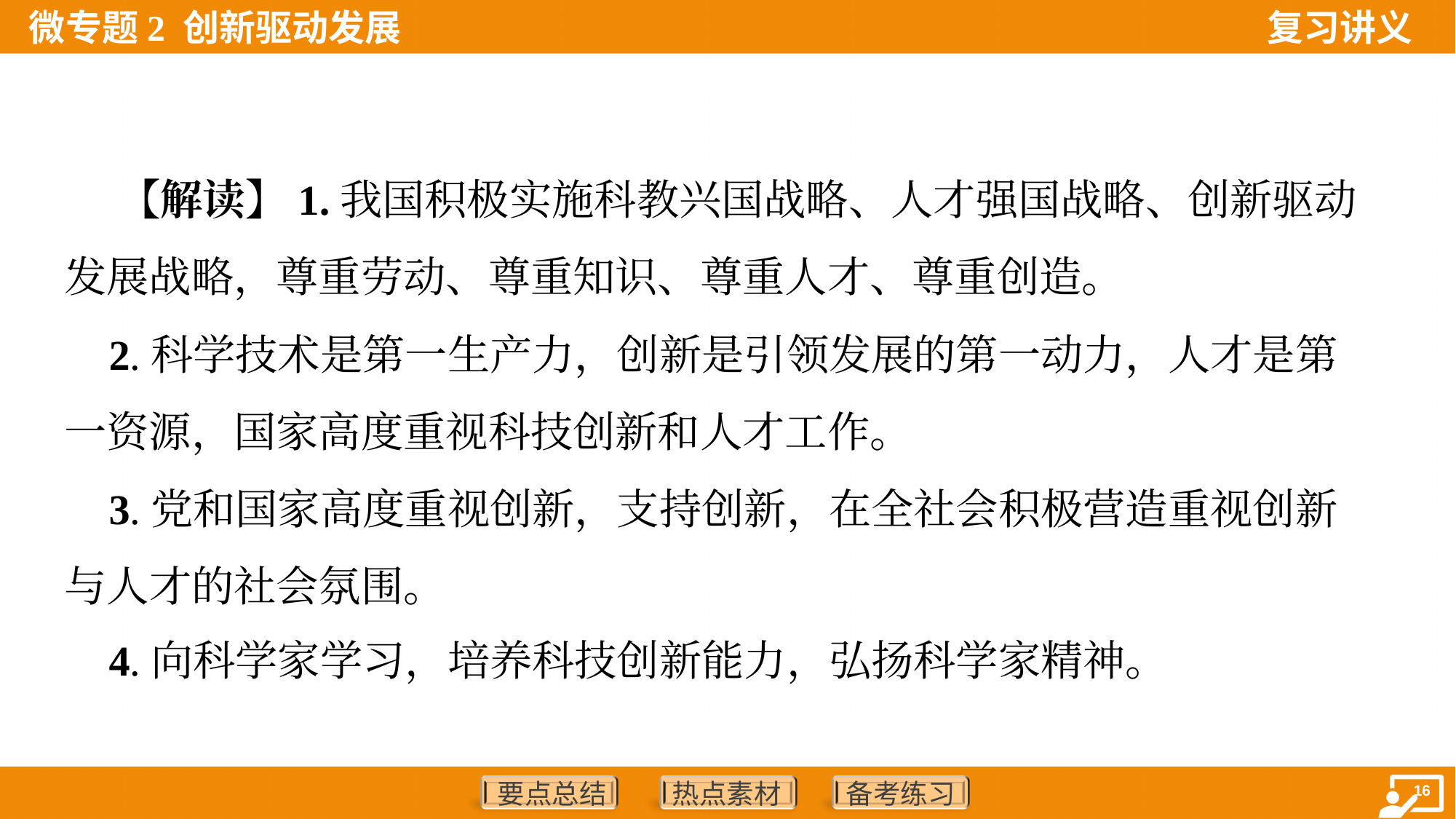

【解读】1.我国积极实施科教兴国战略、人才强国战略、创新驱动
发展战略，尊重劳动、尊重知识、尊重人才、尊重创造。
    2.科学技术是第一生产力，创新是引领发展的第一动力，人才是第
一资源，国家高度重视科技创新和人才工作。
    3.党和国家高度重视创新，支持创新，在全社会积极营造重视创新
与人才的社会氛围。
    4.向科学家学习，培养科技创新能力，弘扬科学家精神。